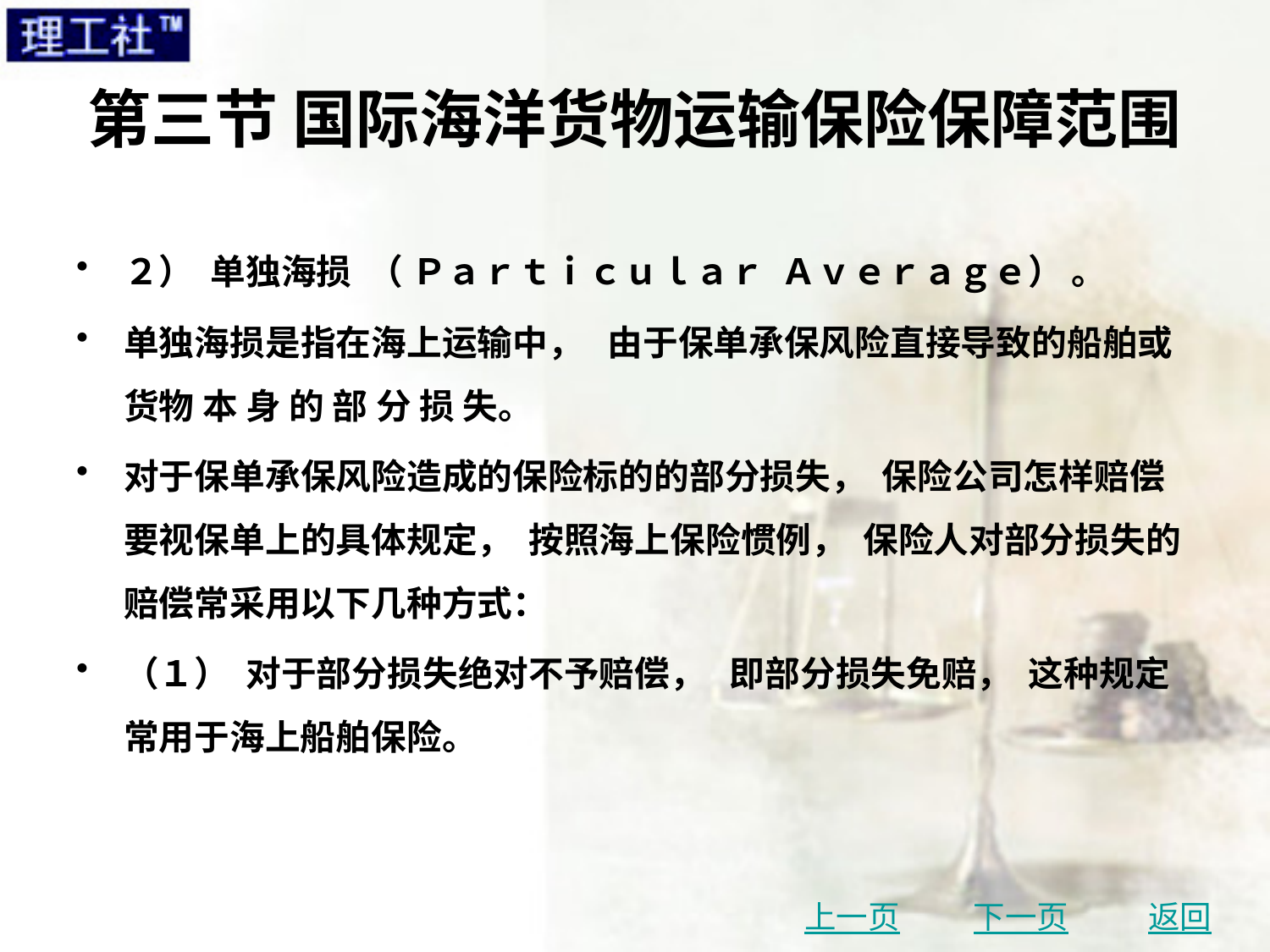

# 第三节 国际海洋货物运输保险保障范围
２）  单独海损  （ Ｐａｒｔｉｃｕｌａｒ  Ａｖｅｒａｇｅ） 。
单独海损是指在海上运输中，   由于保单承保风险直接导致的船舶或货物 本 身 的 部 分 损 失。
对于保单承保风险造成的保险标的的部分损失，  保险公司怎样赔偿要视保单上的具体规定，  按照海上保险惯例，  保险人对部分损失的赔偿常采用以下几种方式：
（１）  对于部分损失绝对不予赔偿，   即部分损失免赔，  这种规定常用于海上船舶保险。

上一页
下一页
返回